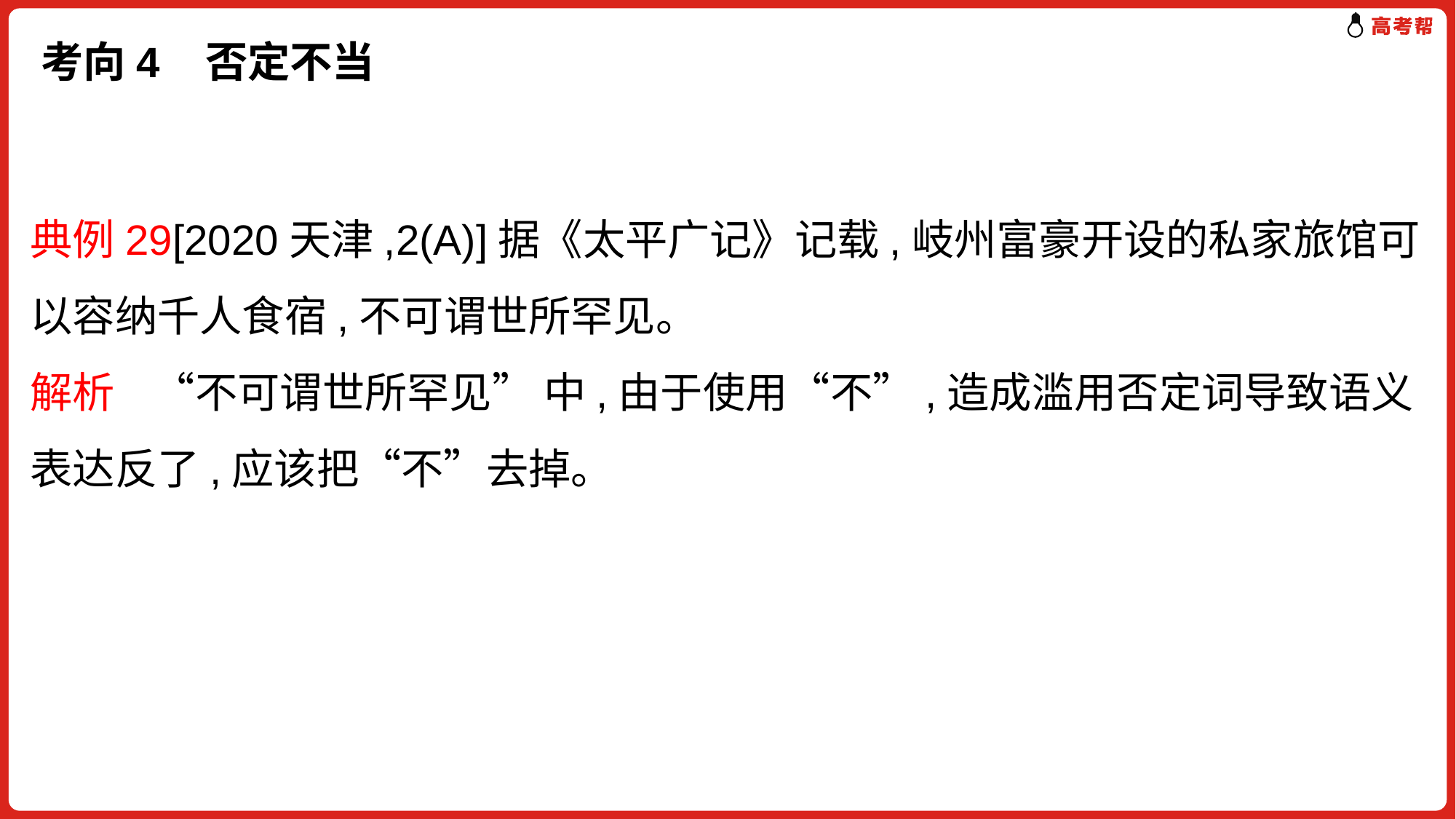

# 考向4   否定不当
典例29[2020天津,2(A)]据《太平广记》记载,岐州富豪开设的私家旅馆可以容纳千人食宿,不可谓世所罕见。
解析    “不可谓世所罕见” 中,由于使用“不”,造成滥用否定词导致语义表达反了,应该把“不”去掉。